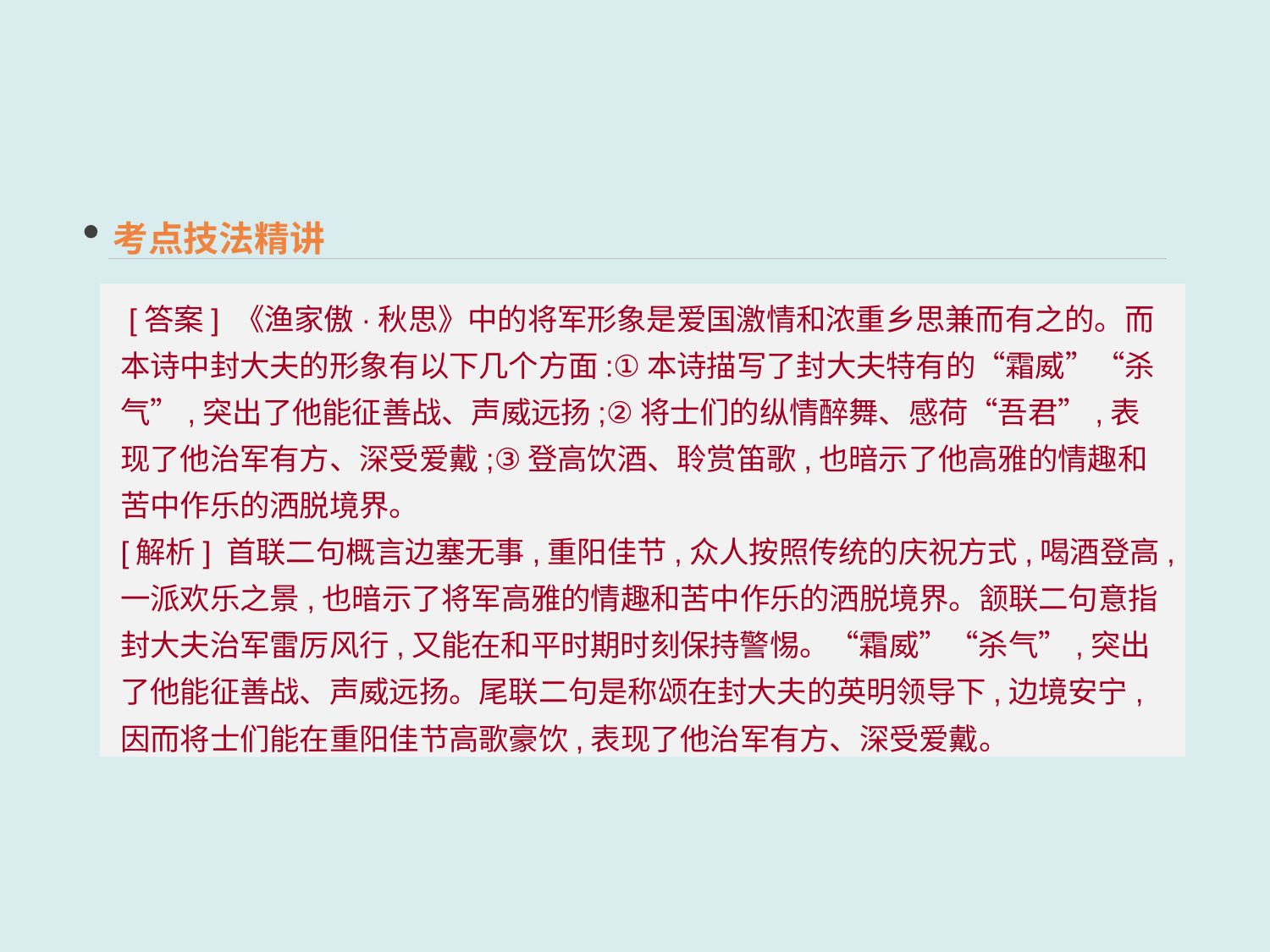

考点技法精讲

 [答案] 《渔家傲·秋思》中的将军形象是爱国激情和浓重乡思兼而有之的。而本诗中封大夫的形象有以下几个方面:①本诗描写了封大夫特有的“霜威”“杀气”,突出了他能征善战、声威远扬;②将士们的纵情醉舞、感荷“吾君”,表现了他治军有方、深受爱戴;③登高饮酒、聆赏笛歌,也暗示了他高雅的情趣和苦中作乐的洒脱境界。
[解析] 首联二句概言边塞无事,重阳佳节,众人按照传统的庆祝方式,喝酒登高,一派欢乐之景,也暗示了将军高雅的情趣和苦中作乐的洒脱境界。颔联二句意指封大夫治军雷厉风行,又能在和平时期时刻保持警惕。“霜威”“杀气”,突出了他能征善战、声威远扬。尾联二句是称颂在封大夫的英明领导下,边境安宁,因而将士们能在重阳佳节高歌豪饮,表现了他治军有方、深受爱戴。